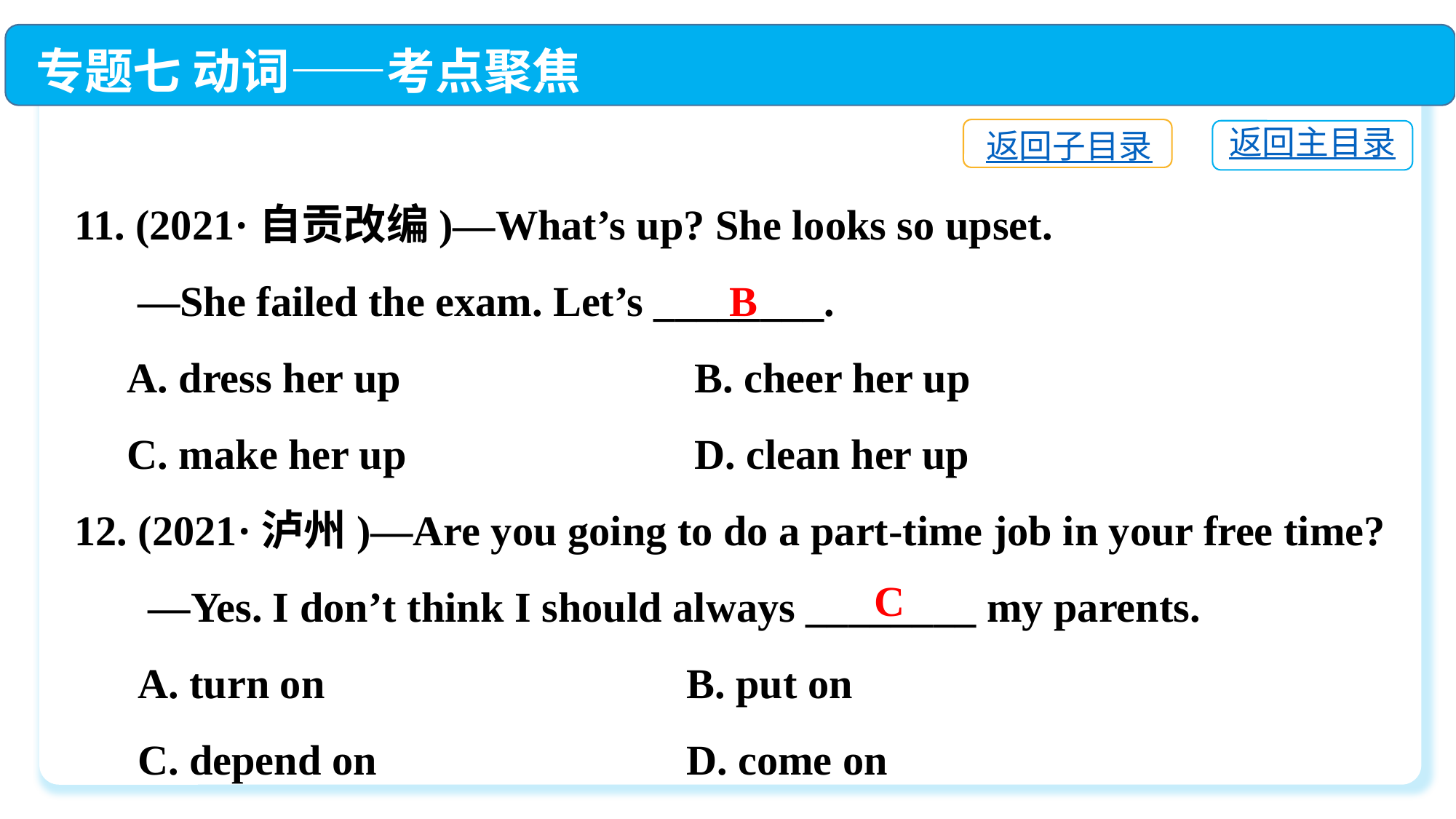

专题七 动词——考点聚焦

返回子目录
返回主目录
11. (2021·自贡改编)—What’s up? She looks so upset.
      —She failed the exam. Let’s ________.
     A. dress her up　 	                  B. cheer her up
     C. make her up　 	                  D. clean her up
12. (2021·泸州)—Are you going to do a part-time job in your free time?
       —Yes. I don’t think I should always ________ my parents.
      A. turn on	                           B. put on
      C. depend on	                           D. come on

B
C